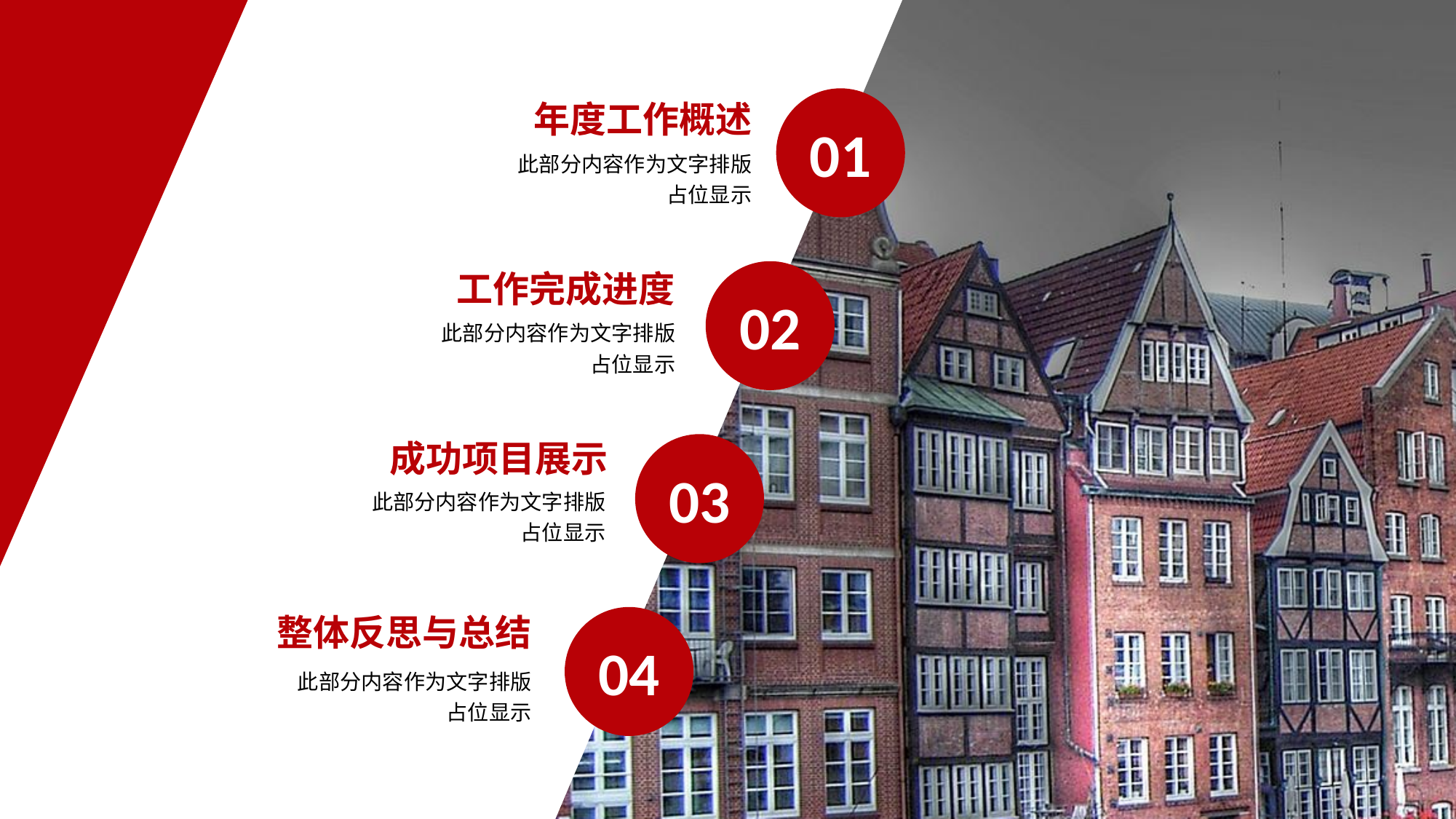

01
年度工作概述
此部分内容作为文字排版占位显示
02
工作完成进度
此部分内容作为文字排版占位显示
03
成功项目展示
此部分内容作为文字排版占位显示
04
整体反思与总结
此部分内容作为文字排版占位显示